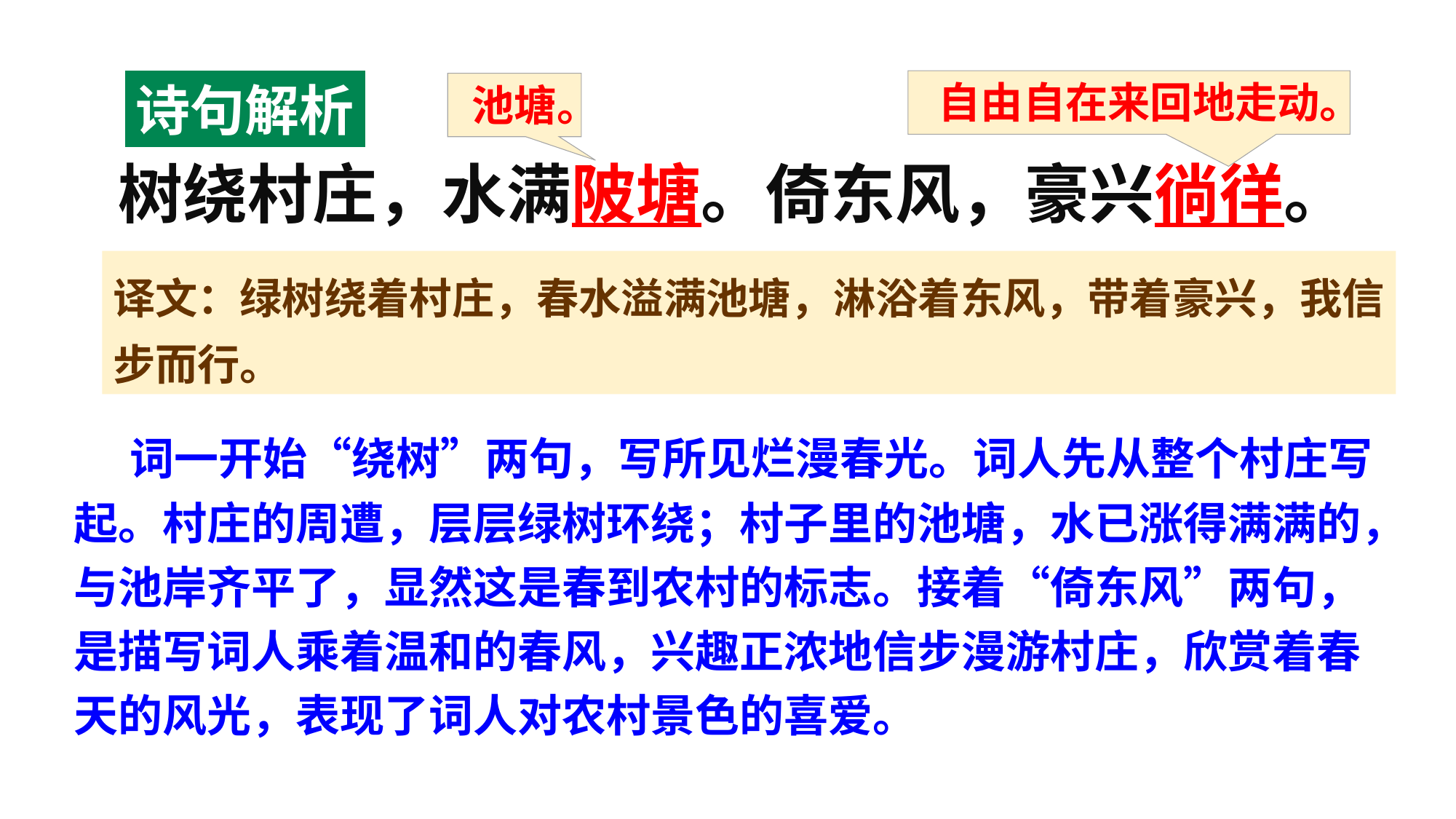

诗句解析
自由自在来回地走动。
池塘。
树绕村庄，水满陂塘。倚东风，豪兴徜徉。
译文：绿树绕着村庄，春水溢满池塘，淋浴着东风，带着豪兴，我信步而行。
    词一开始“绕树”两句，写所见烂漫春光。词人先从整个村庄写起。村庄的周遭，层层绿树环绕；村子里的池塘，水已涨得满满的，与池岸齐平了，显然这是春到农村的标志。接着“倚东风”两句，是描写词人乘着温和的春风，兴趣正浓地信步漫游村庄，欣赏着春天的风光，表现了词人对农村景色的喜爱。